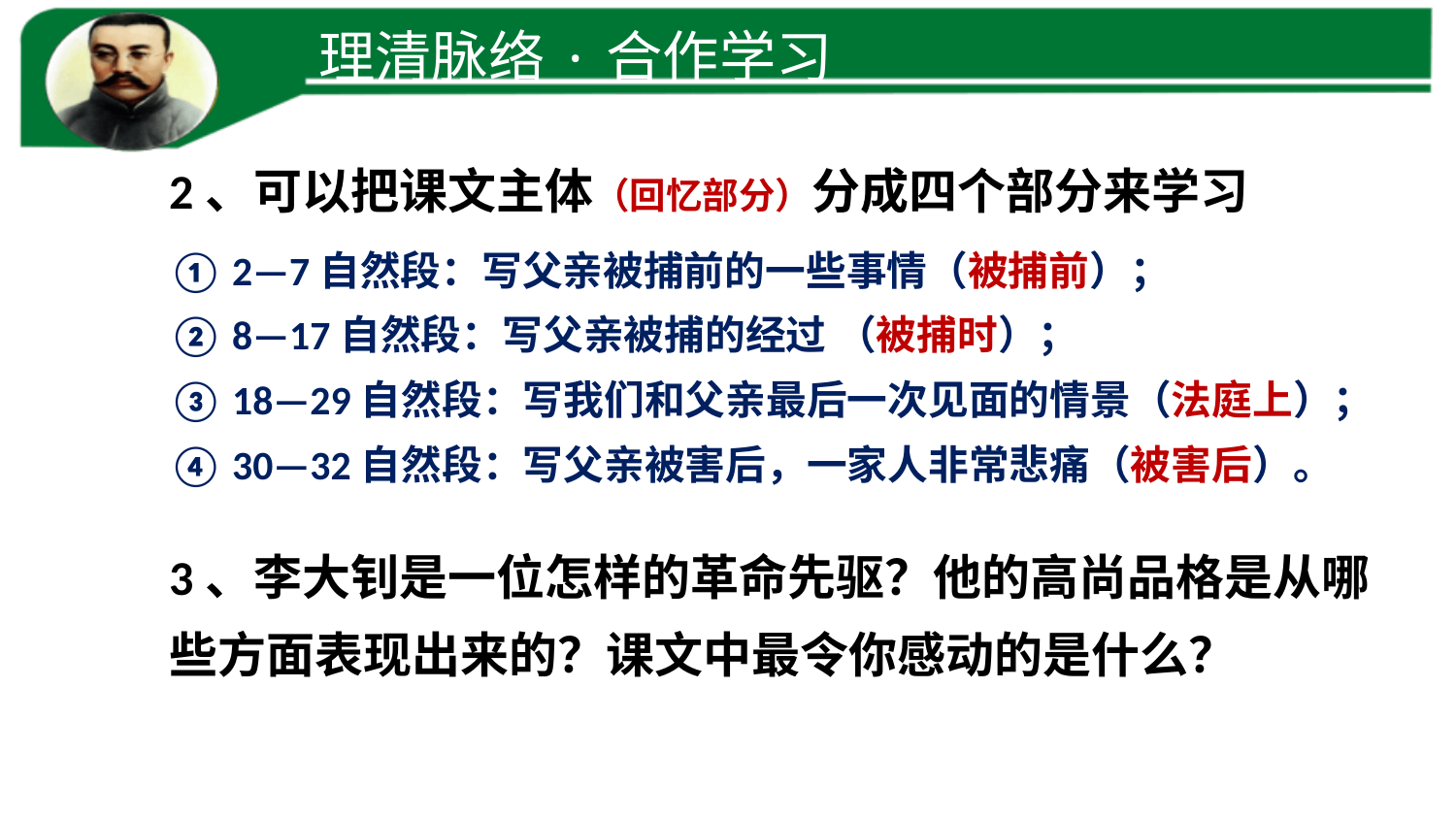

理清脉络·合作学习
2、可以把课文主体（回忆部分）分成四个部分来学习

3、李大钊是一位怎样的革命先驱？他的高尚品格是从哪些方面表现出来的？课文中最令你感动的是什么？
① 2—7自然段：写父亲被捕前的一些事情（被捕前）；
② 8—17自然段：写父亲被捕的经过 （被捕时）；
③ 18—29自然段：写我们和父亲最后一次见面的情景（法庭上）；
④ 30—32自然段：写父亲被害后，一家人非常悲痛（被害后）。